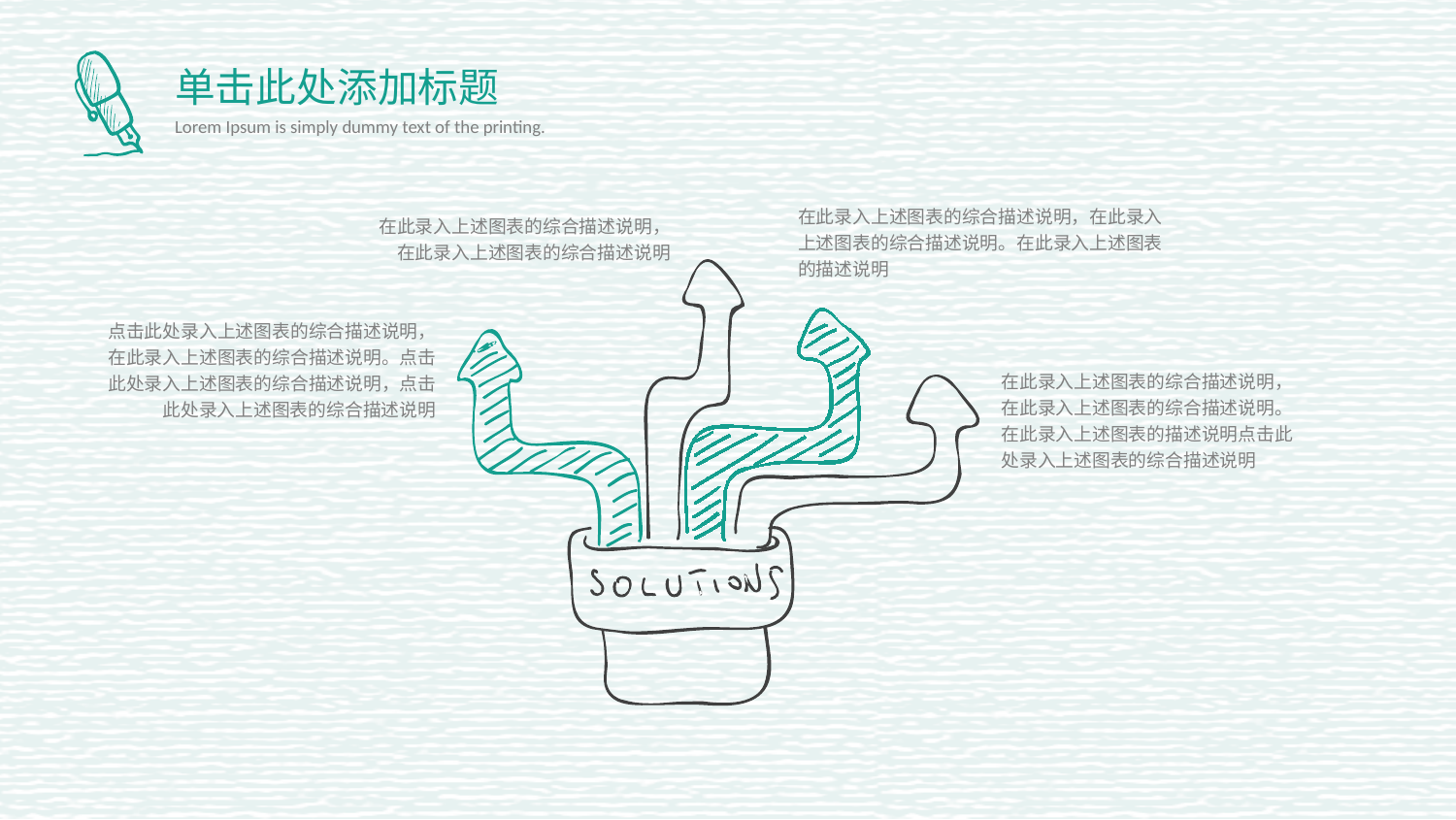

单击此处添加标题
Lorem Ipsum is simply dummy text of the printing.
在此录入上述图表的综合描述说明，在此录入上述图表的综合描述说明。在此录入上述图表的描述说明
在此录入上述图表的综合描述说明，在此录入上述图表的综合描述说明

点击此处录入上述图表的综合描述说明，在此录入上述图表的综合描述说明。点击此处录入上述图表的综合描述说明，点击此处录入上述图表的综合描述说明

在此录入上述图表的综合描述说明，在此录入上述图表的综合描述说明。在此录入上述图表的描述说明点击此处录入上述图表的综合描述说明